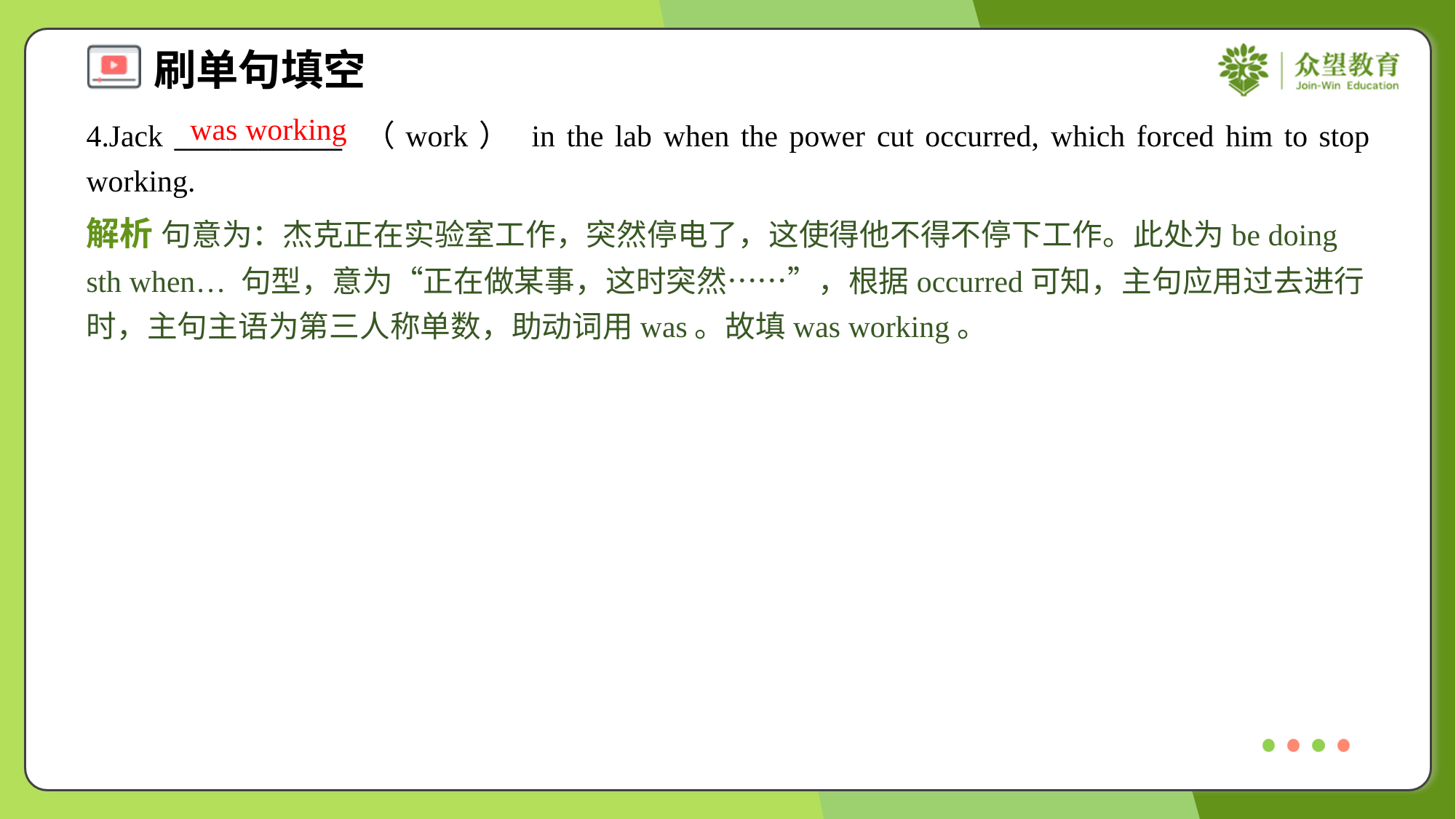

was working
4.Jack ____________ （work） in the lab when the power cut occurred, which forced him to stop working.
解析 句意为：杰克正在实验室工作，突然停电了，这使得他不得不停下工作。此处为be doing sth when… 句型，意为“正在做某事，这时突然……”，根据occurred可知，主句应用过去进行时，主句主语为第三人称单数，助动词用was。故填was working。